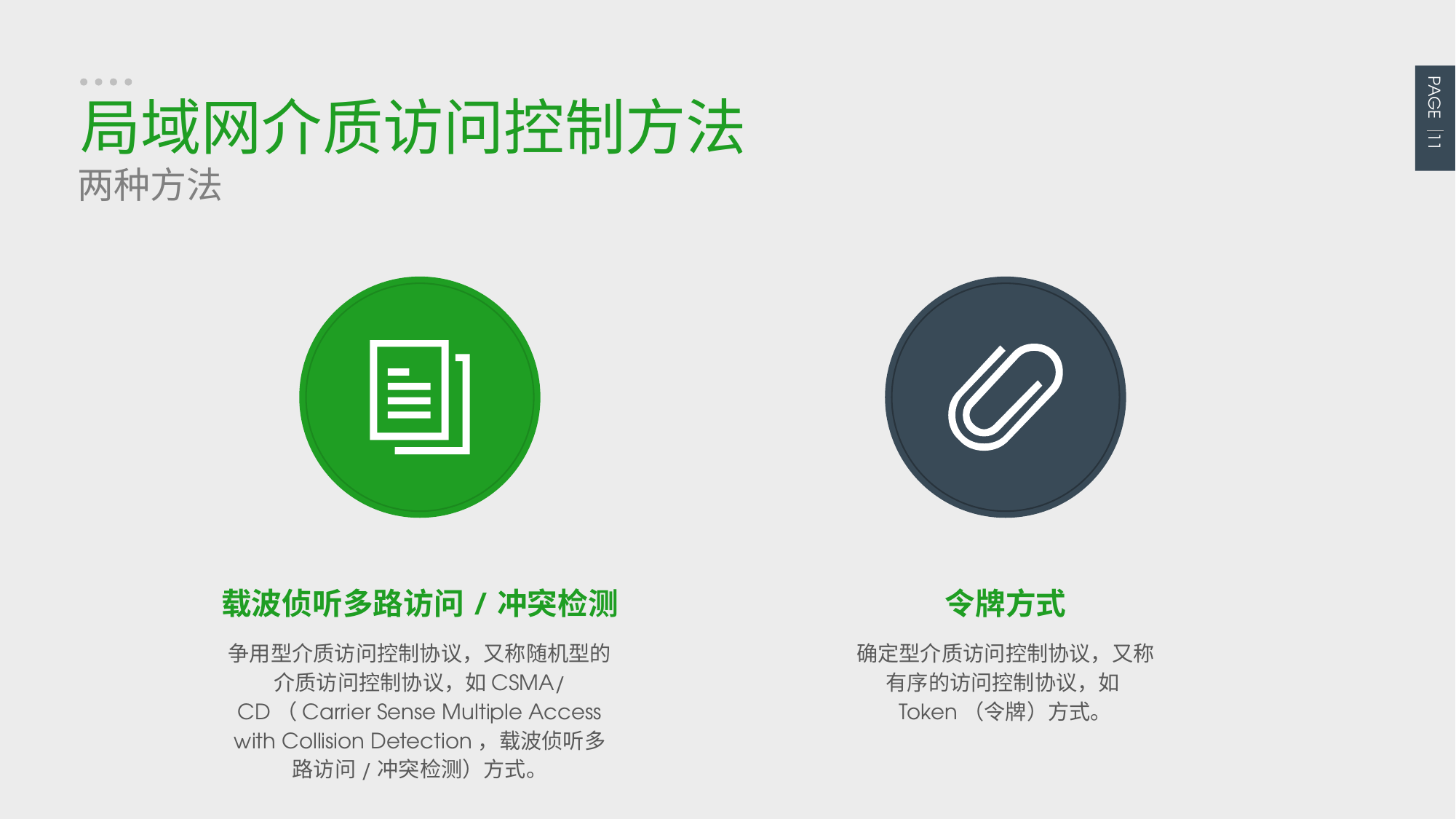

PAGE   11
局域网介质访问控制方法
两种方法

载波侦听多路访问/冲突检测
争用型介质访问控制协议，又称随机型的介质访问控制协议，如CSMA/CD（Carrier Sense Multiple Access with Collision Detection，载波侦听多路访问/冲突检测）方式。

令牌方式
确定型介质访问控制协议，又称有序的访问控制协议，如Token（令牌）方式。